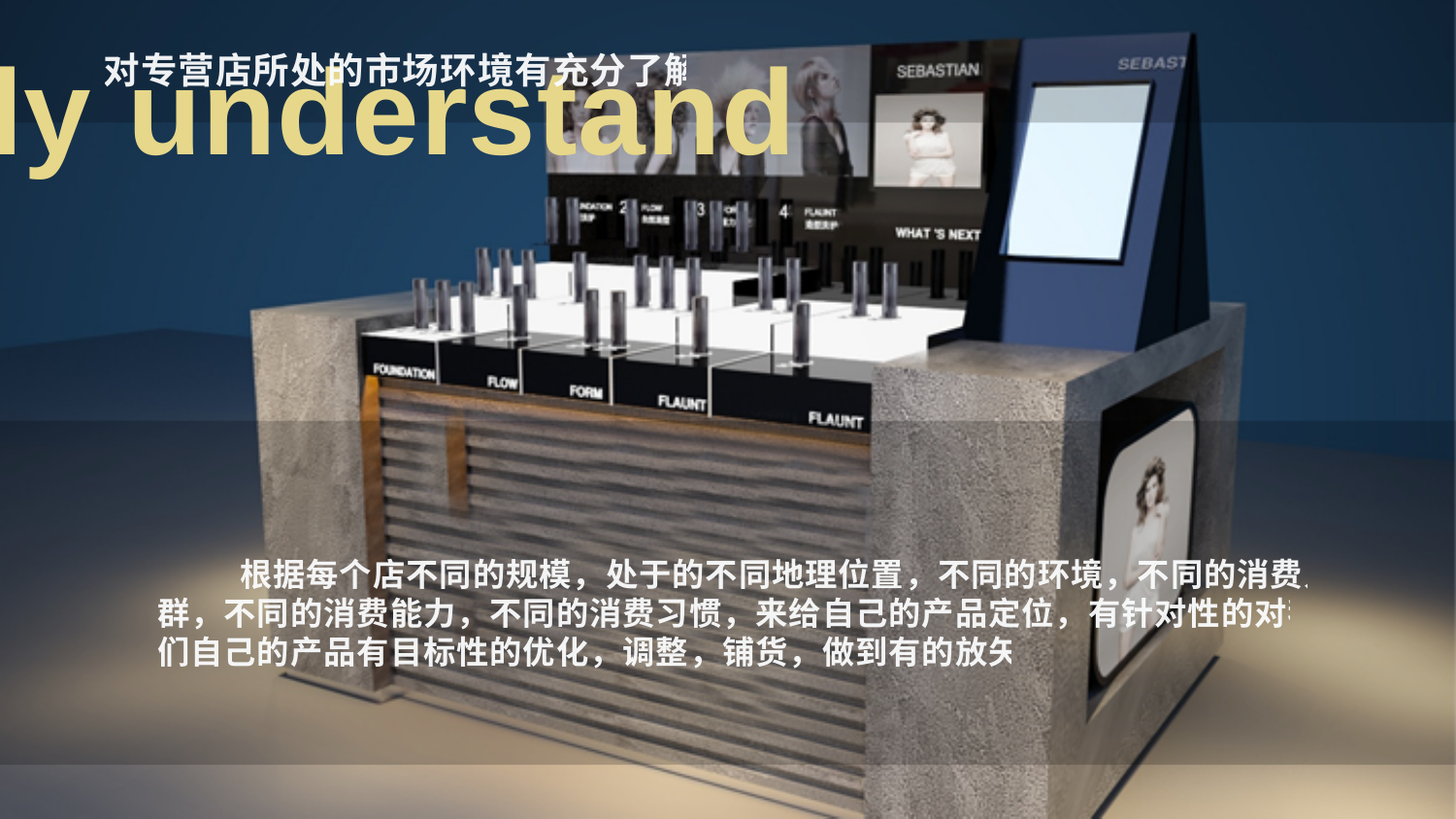

Fully understand
对专营店所处的市场环境有充分了解

         根据每个店不同的规模，处于的不同地理位置，不同的环境，不同的消费人群，不同的消费能力，不同的消费习惯，来给自己的产品定位，有针对性的对我们自己的产品有目标性的优化，调整，铺货，做到有的放矢。